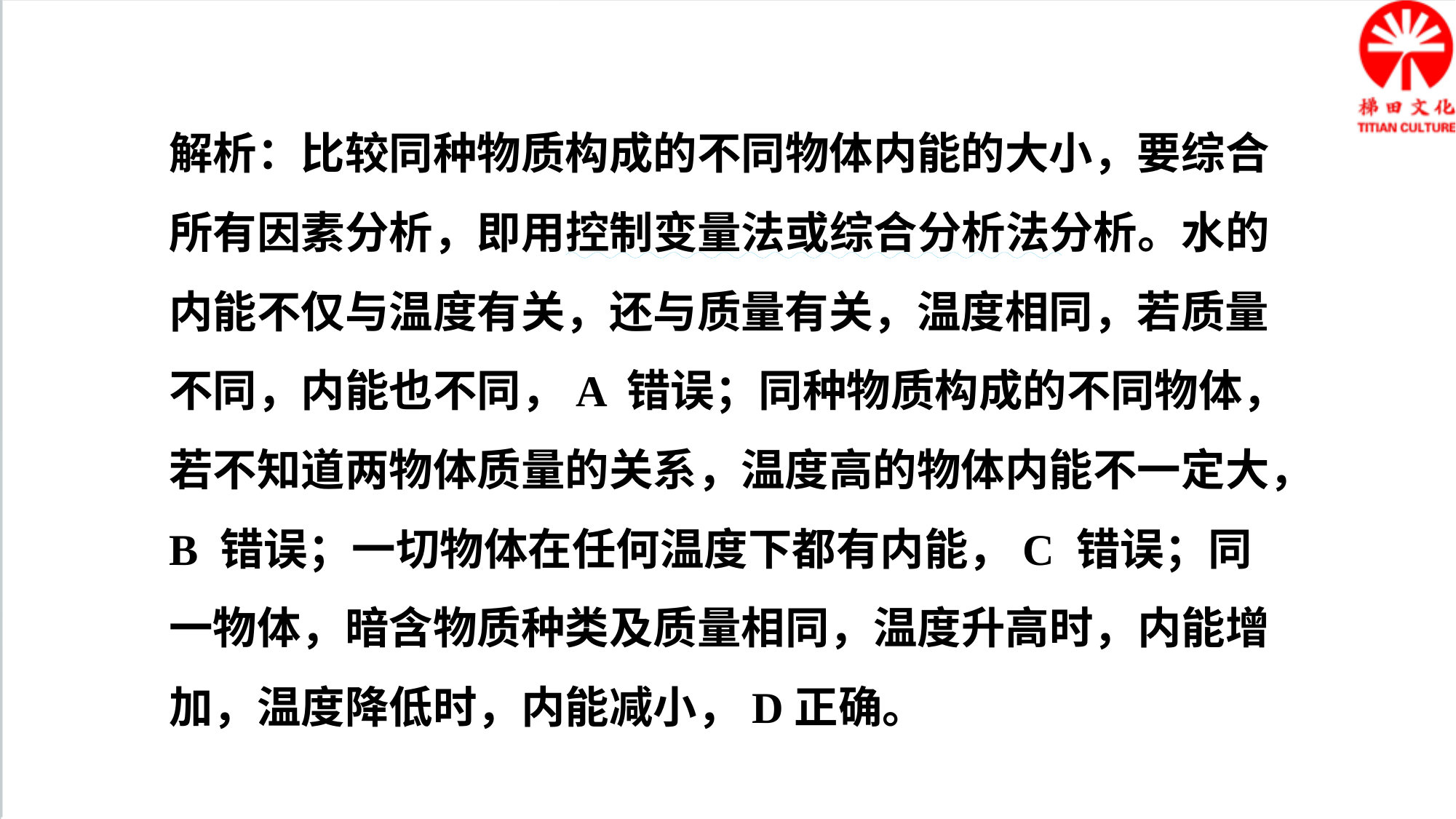

解析：比较同种物质构成的不同物体内能的大小，要综合所有因素分析，即用控制变量法或综合分析法分析。水的内能不仅与温度有关，还与质量有关，温度相同，若质量不同，内能也不同，A 错误；同种物质构成的不同物体，若不知道两物体质量的关系，温度高的物体内能不一定大，B 错误；一切物体在任何温度下都有内能，C 错误；同一物体，暗含物质种类及质量相同，温度升高时，内能增加，温度降低时，内能减小，D正确。